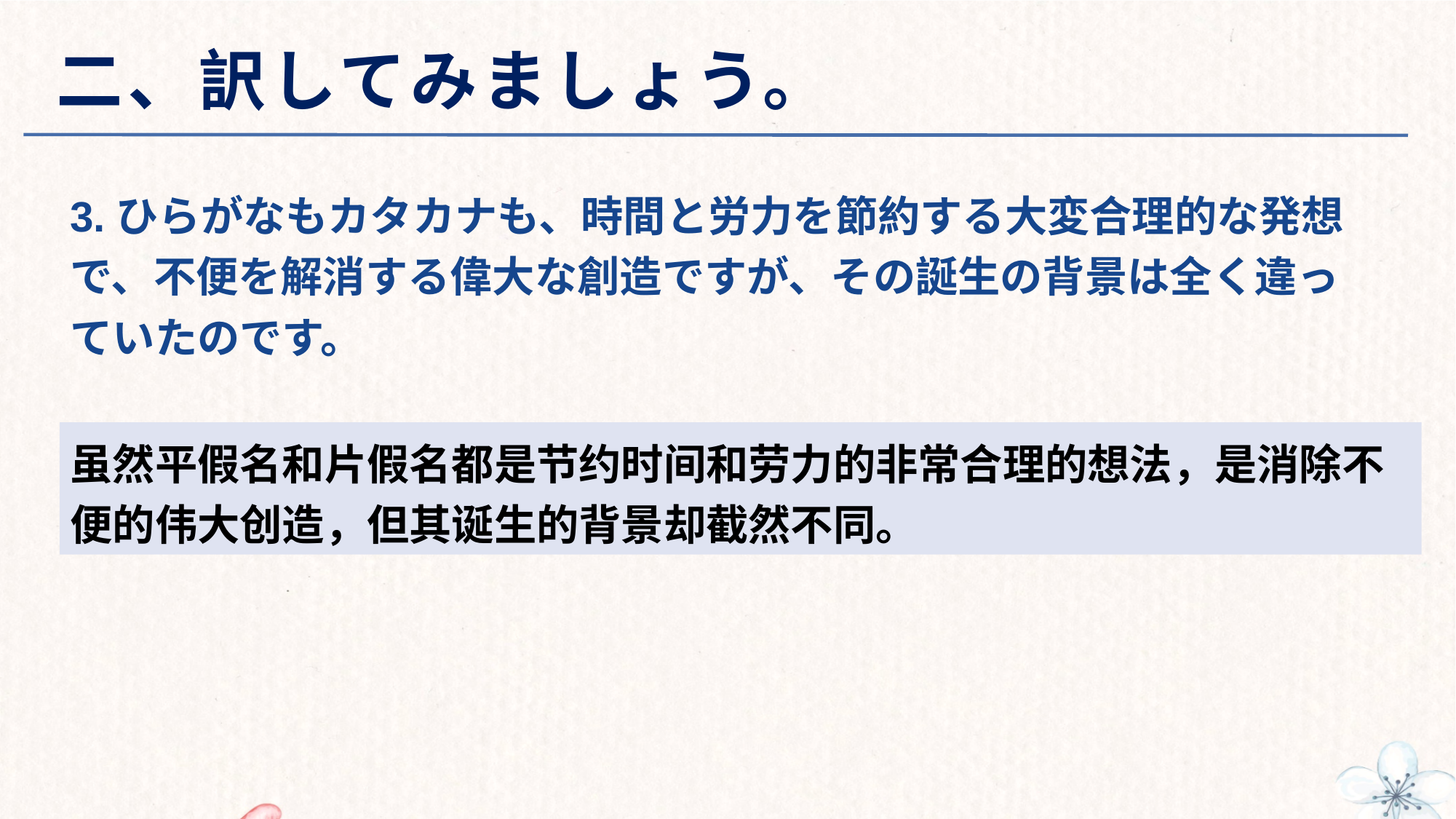

# 二、訳してみましょう。
3.ひらがなもカタカナも、時間と労力を節約する大変合理的な発想
で、不便を解消する偉大な創造ですが、その誕生の背景は全く違っ
ていたのです。
虽然平假名和片假名都是节约时间和劳力的非常合理的想法，是消除不便的伟大创造，但其诞生的背景却截然不同。